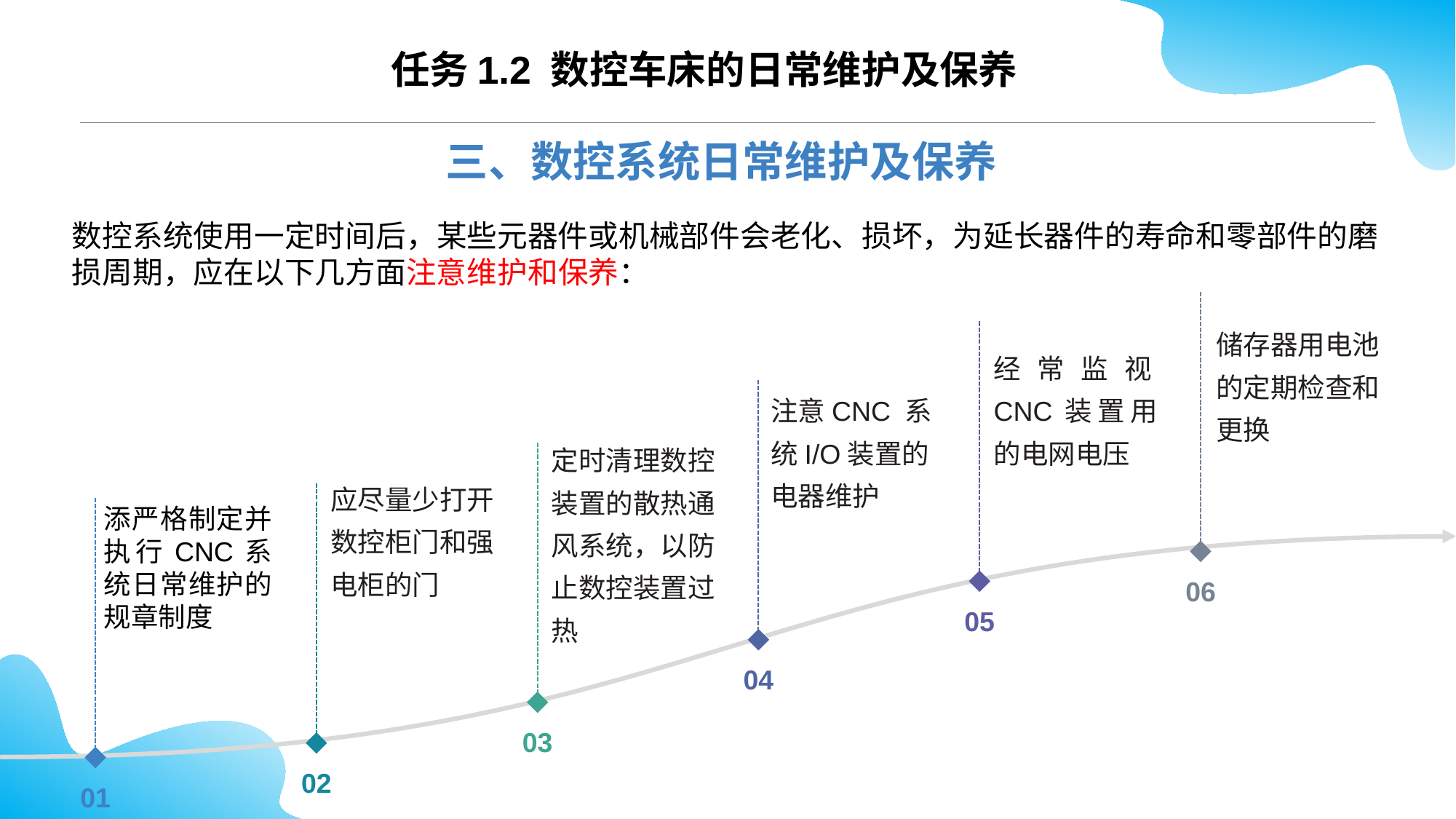

CONTENTS
任务1.2 数控车床的日常维护及保养
三、数控系统日常维护及保养
数控系统使用一定时间后，某些元器件或机械部件会老化、损坏，为延长器件的寿命和零部件的磨损周期，应在以下几方面注意维护和保养：
储存器用电池的定期检查和更换

06
经常监视CNC装置用的电网电压

05
注意CNC 系统I/O装置的电器维护

04
定时清理数控装置的散热通风系统，以防止数控装置过热

03
应尽量少打开数控柜门和强电柜的门

02
添严格制定并执行CNC系统日常维护的规章制度

01